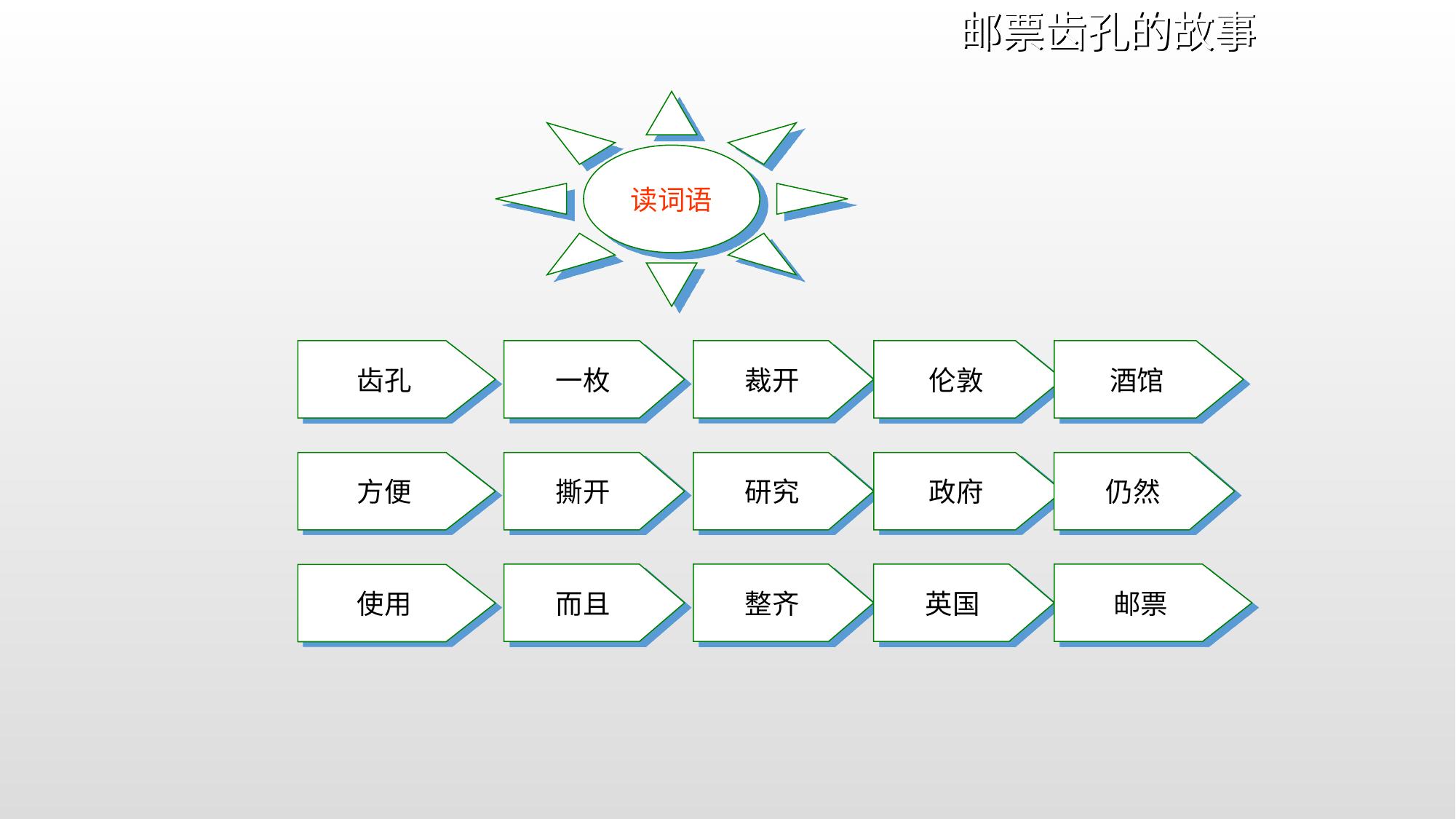

邮票齿孔的故事
读词语
齿孔
一枚
裁开
伦敦
酒馆
方便
撕开
研究
政府
仍然
而且
整齐
英国
邮票
使用